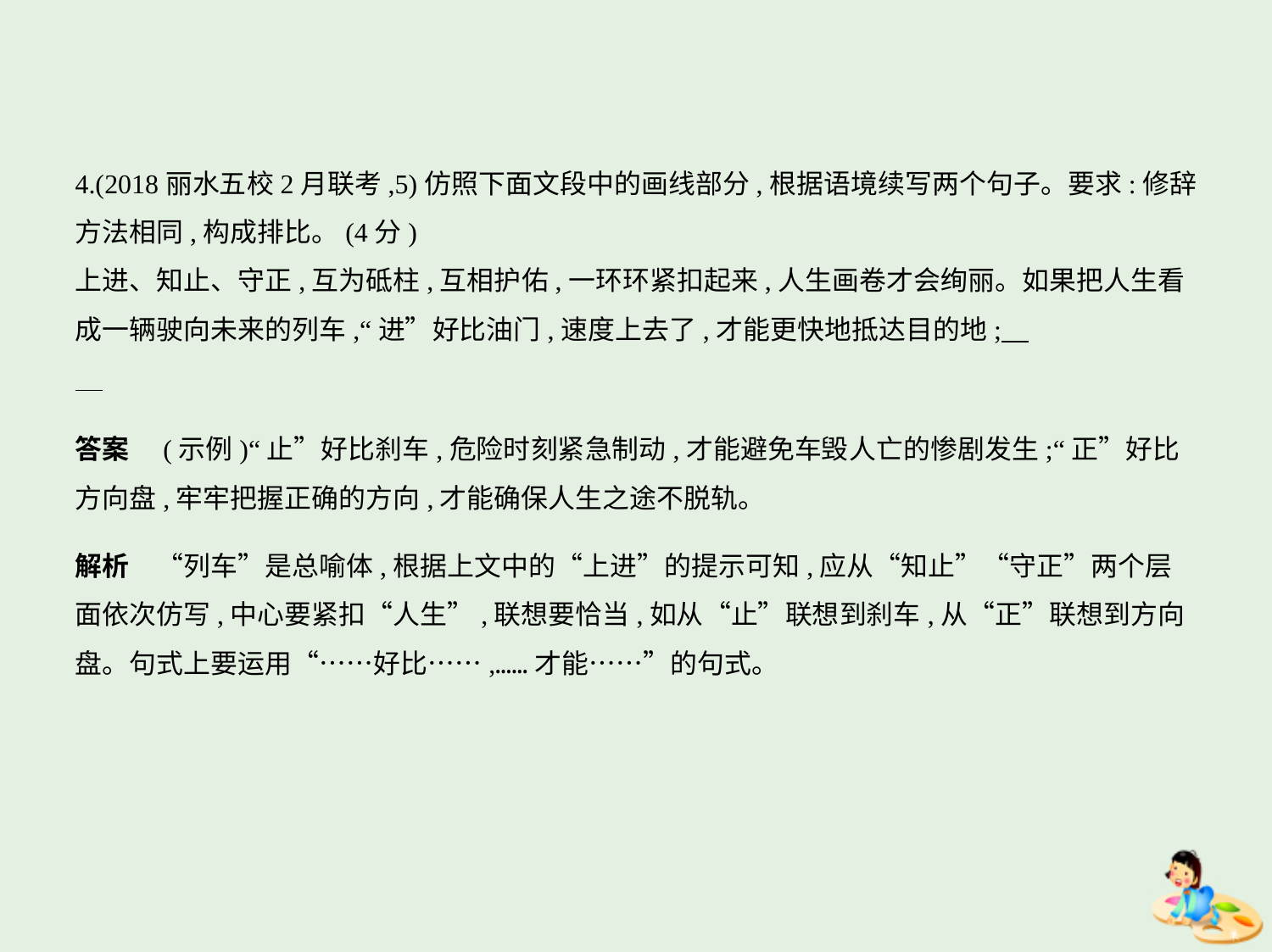

4.(2018丽水五校2月联考,5)仿照下面文段中的画线部分,根据语境续写两个句子。要求:修辞
方法相同,构成排比。(4分)
上进、知止、守正,互为砥柱,互相护佑,一环环紧扣起来,人生画卷才会绚丽。如果把人生看
成一辆驶向未来的列车,“进”好比油门,速度上去了,才能更快地抵达目的地;

答案　(示例)“止”好比刹车,危险时刻紧急制动,才能避免车毁人亡的惨剧发生;“正”好比
方向盘,牢牢把握正确的方向,才能确保人生之途不脱轨。
解析　“列车”是总喻体,根据上文中的“上进”的提示可知,应从“知止”“守正”两个层
面依次仿写,中心要紧扣“人生”,联想要恰当,如从“止”联想到刹车,从“正”联想到方向
盘。句式上要运用“……好比……,……才能……”的句式。